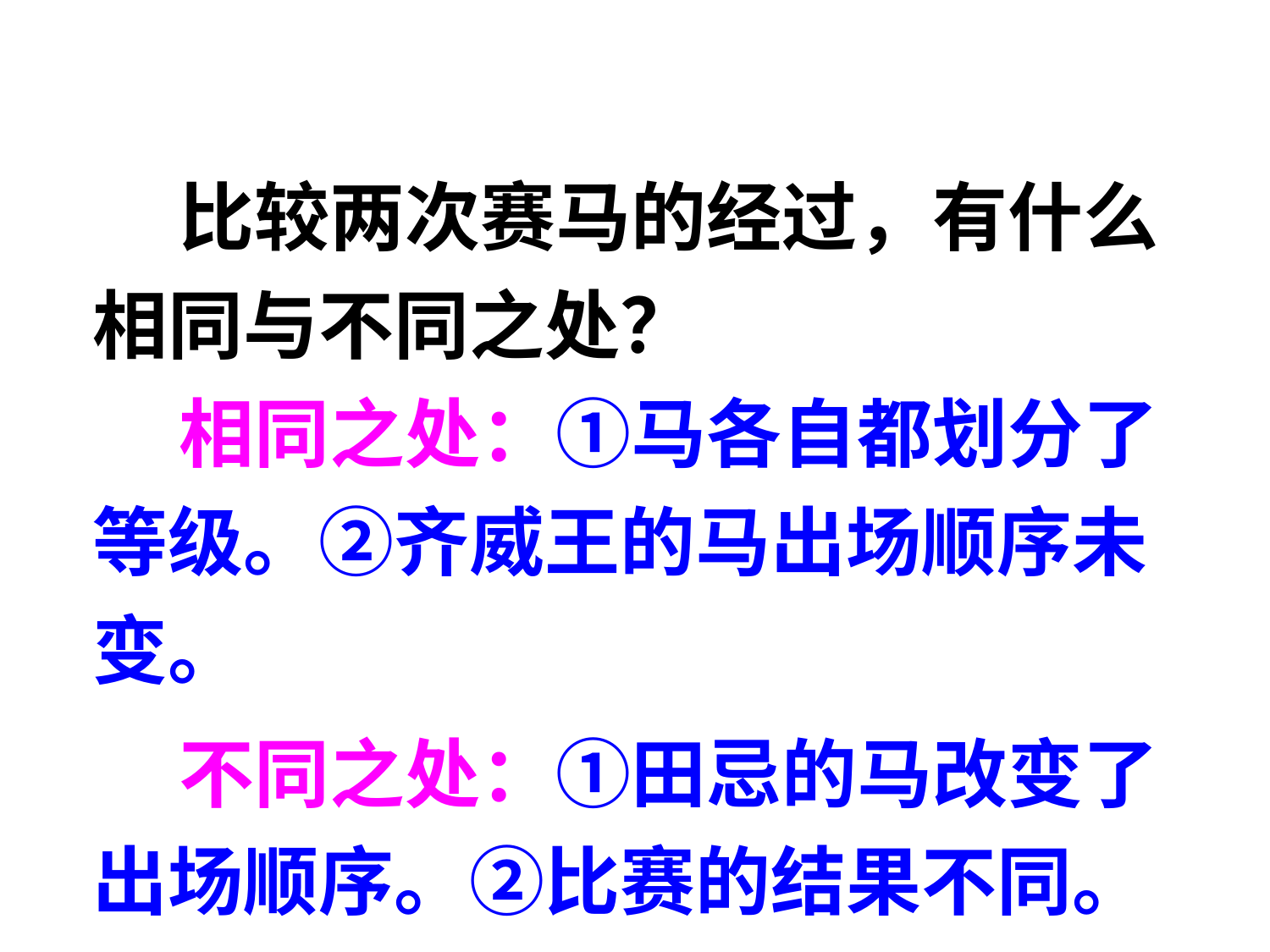

比较两次赛马的经过，有什么相同与不同之处？
    相同之处：①马各自都划分了等级。②齐威王的马出场顺序未变。
    不同之处：①田忌的马改变了出场顺序。②比赛的结果不同。